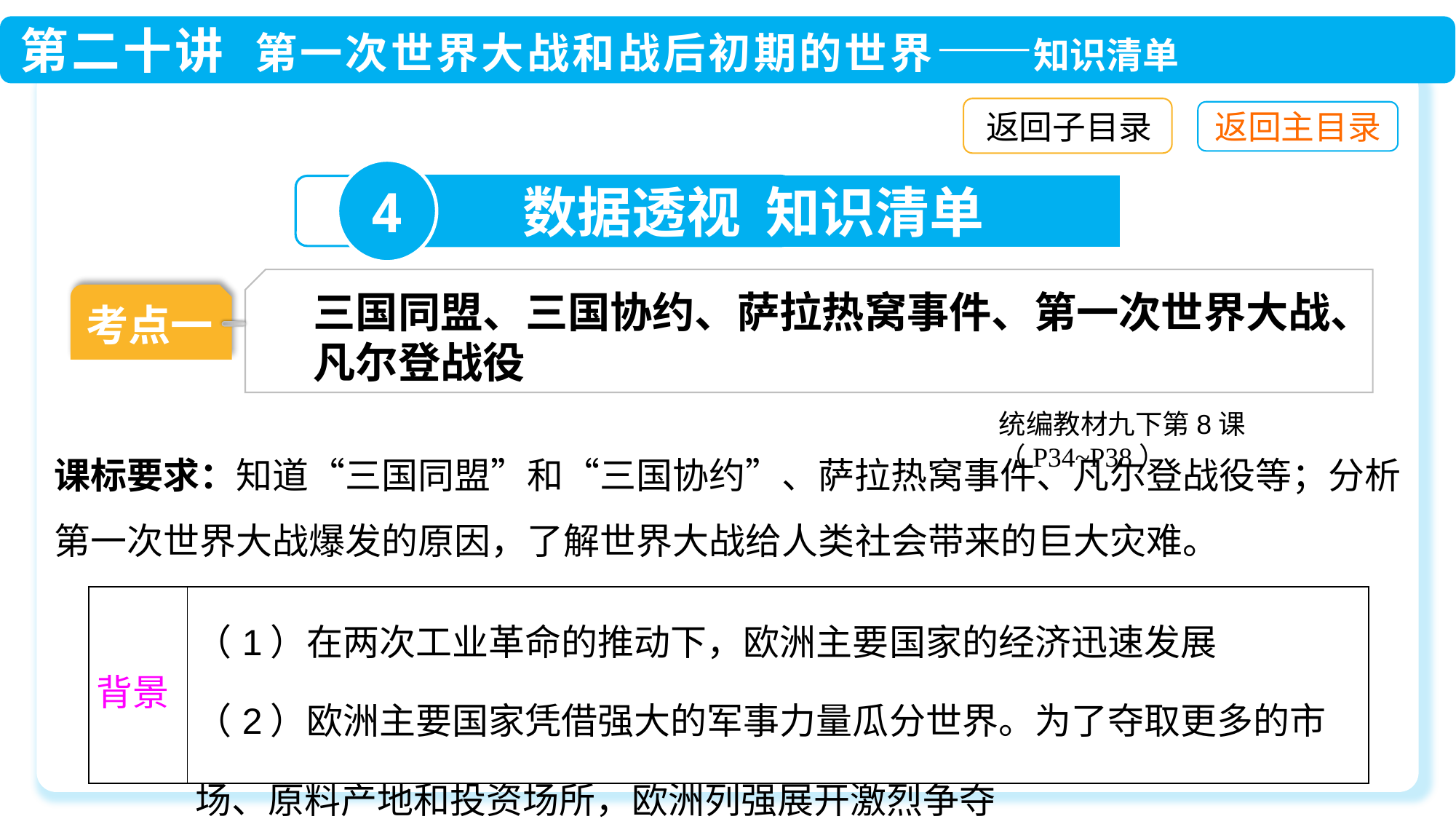

返回子目录
4

数据透视  知识清单
三国同盟、三国协约、萨拉热窝事件、第一次世界大战、凡尔登战役
考点一

统编教材九下第8课（P34~P38）
课标要求：知道“三国同盟”和“三国协约”、萨拉热窝事件、凡尔登战役等；分析第一次世界大战爆发的原因，了解世界大战给人类社会带来的巨大灾难。
| 背景 | （1）在两次工业革命的推动下，欧洲主要国家的经济迅速发展 （2）欧洲主要国家凭借强大的军事力量瓜分世界。为了夺取更多的市场、原料产地和投资场所，欧洲列强展开激烈争夺 |
| --- | --- |